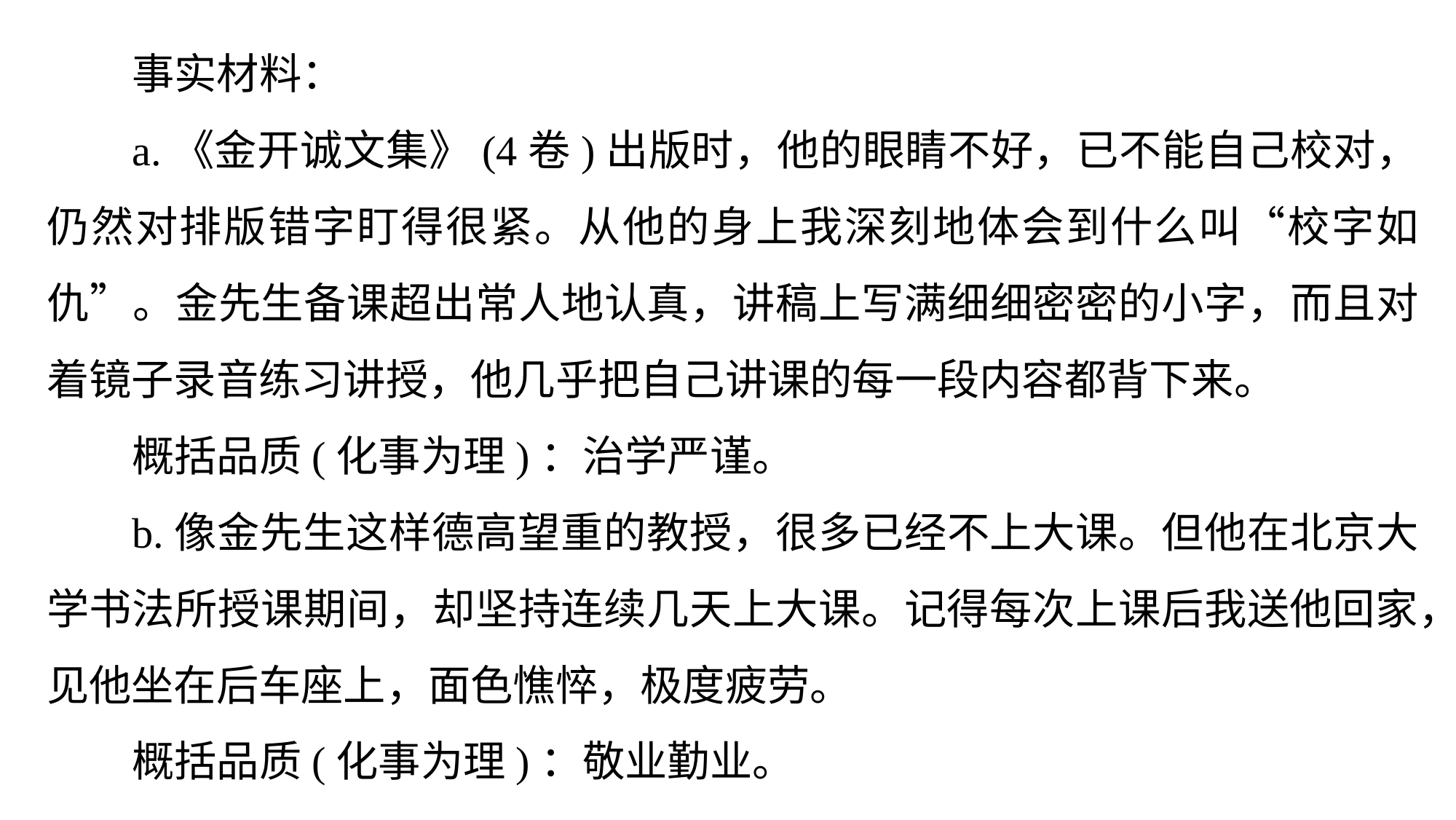

事实材料：
a.《金开诚文集》(4卷)出版时，他的眼睛不好，已不能自己校对，仍然对排版错字盯得很紧。从他的身上我深刻地体会到什么叫“校字如仇”。金先生备课超出常人地认真，讲稿上写满细细密密的小字，而且对着镜子录音练习讲授，他几乎把自己讲课的每一段内容都背下来。
概括品质(化事为理)：治学严谨。
b.像金先生这样德高望重的教授，很多已经不上大课。但他在北京大学书法所授课期间，却坚持连续几天上大课。记得每次上课后我送他回家，见他坐在后车座上，面色憔悴，极度疲劳。
概括品质(化事为理)：敬业勤业。